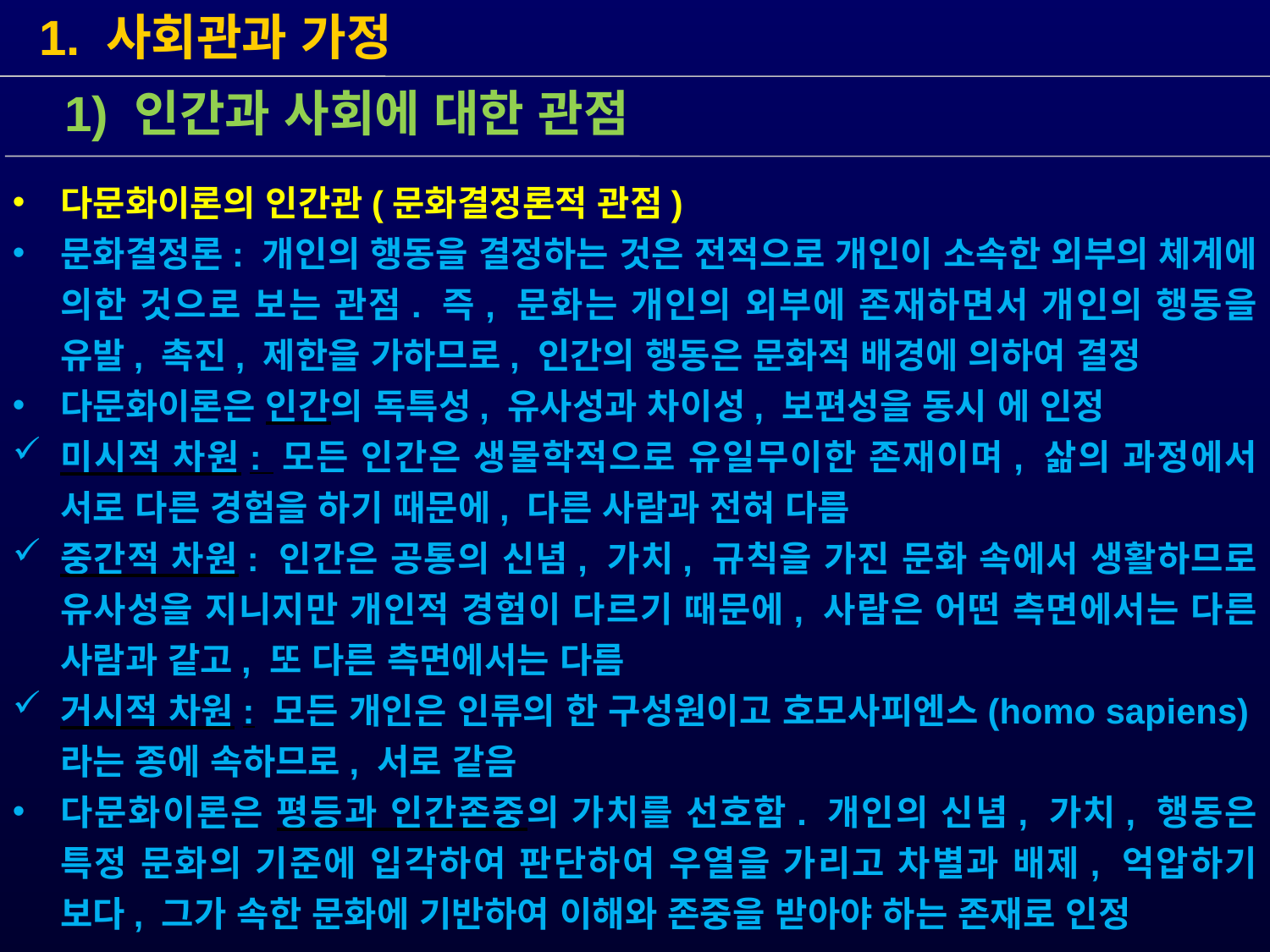

1. 사회관과 가정

다문화이론의 인간관(문화결정론적 관점)
문화결정론: 개인의 행동을 결정하는 것은 전적으로 개인이 소속한 외부의 체계에 의한 것으로 보는 관점. 즉, 문화는 개인의 외부에 존재하면서 개인의 행동을 유발, 촉진, 제한을 가하므로, 인간의 행동은 문화적 배경에 의하여 결정
다문화이론은 인간의 독특성, 유사성과 차이성, 보편성을 동시 에 인정
미시적 차원: 모든 인간은 생물학적으로 유일무이한 존재이며, 삶의 과정에서 서로 다른 경험을 하기 때문에, 다른 사람과 전혀 다름
중간적 차원: 인간은 공통의 신념, 가치, 규칙을 가진 문화 속에서 생활하므로 유사성을 지니지만 개인적 경험이 다르기 때문에, 사람은 어떤 측면에서는 다른 사람과 같고, 또 다른 측면에서는 다름
거시적 차원: 모든 개인은 인류의 한 구성원이고 호모사피엔스(homo sapiens)라는 종에 속하므로, 서로 같음
다문화이론은 평등과 인간존중의 가치를 선호함. 개인의 신념, 가치, 행동은 특정 문화의 기준에 입각하여 판단하여 우열을 가리고 차별과 배제, 억압하기 보다, 그가 속한 문화에 기반하여 이해와 존중을 받아야 하는 존재로 인정
  1) 인간과 사회에 대한 관점